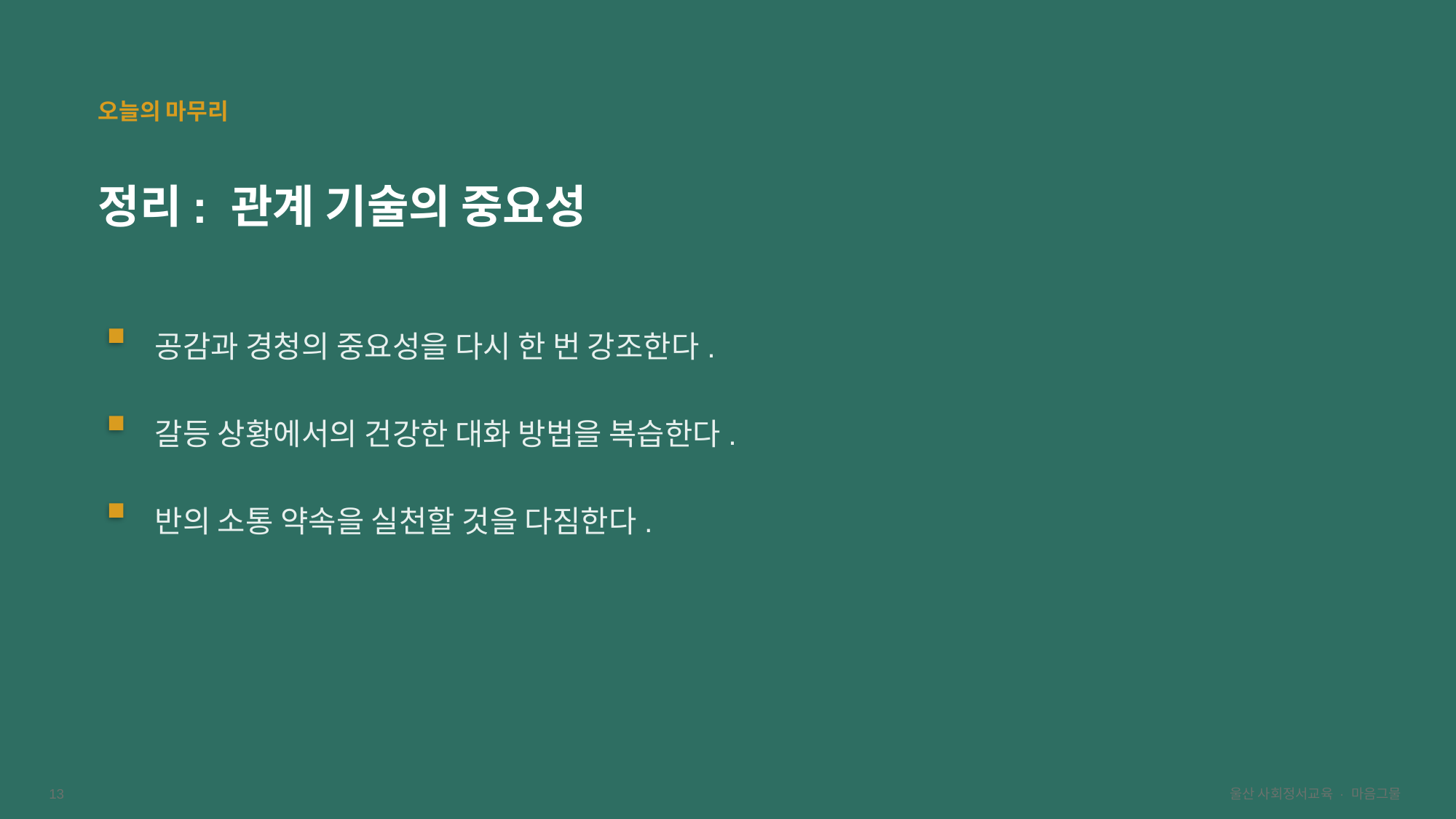

오늘의 마무리
정리: 관계 기술의 중요성
공감과 경청의 중요성을 다시 한 번 강조한다.

갈등 상황에서의 건강한 대화 방법을 복습한다.

반의 소통 약속을 실천할 것을 다짐한다.

13
울산 사회정서교육 · 마음그물